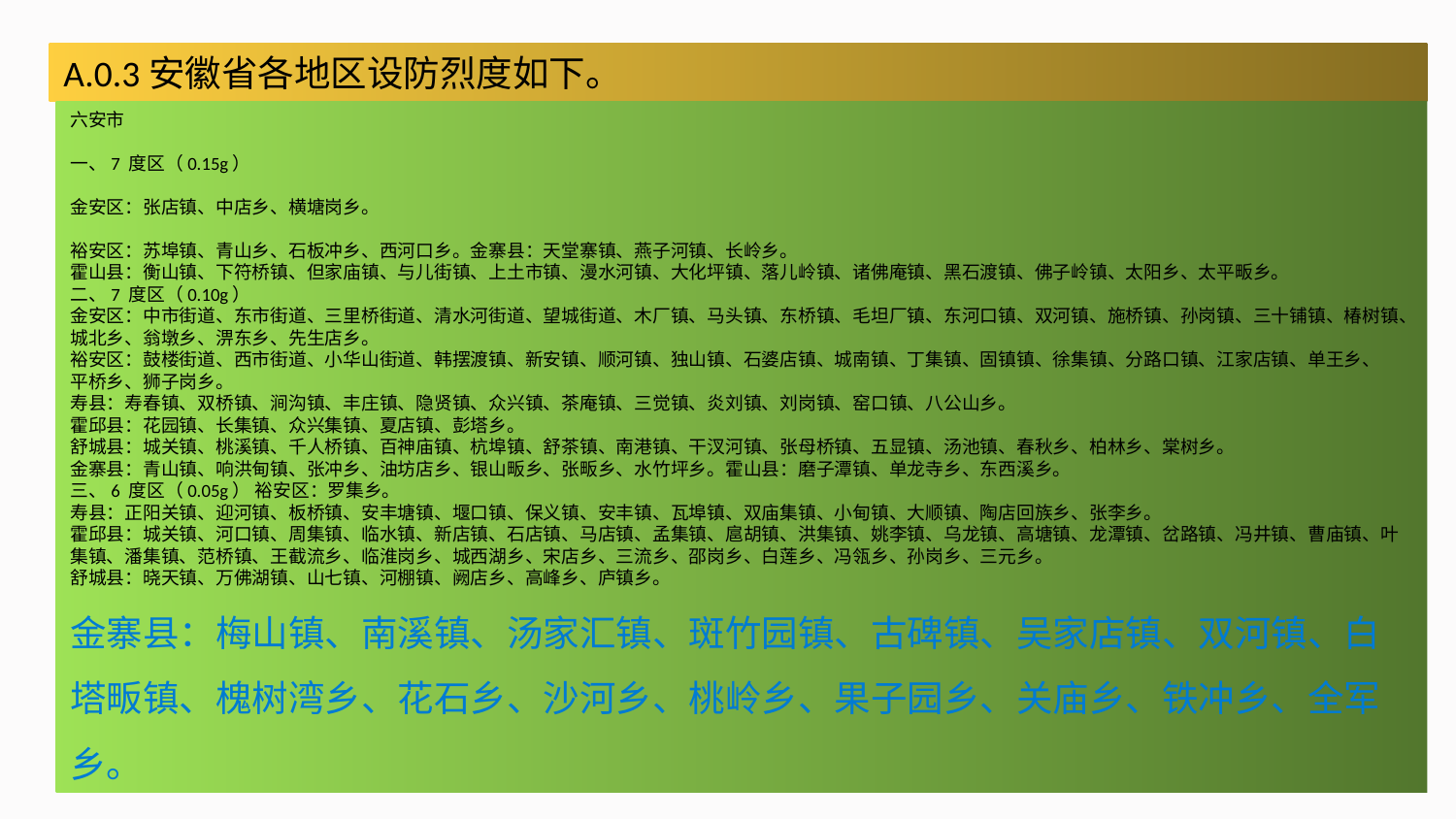

A.0.3安徽省各地区设防烈度如下。
六安市

一、7 度区（0.15g）

金安区：张店镇、中店乡、横塘岗乡。

裕安区：苏埠镇、青山乡、石板冲乡、西河口乡。金寨县：天堂寨镇、燕子河镇、长岭乡。
霍山县：衡山镇、下符桥镇、但家庙镇、与儿街镇、上土市镇、漫水河镇、大化坪镇、落儿岭镇、诸佛庵镇、黑石渡镇、佛子岭镇、太阳乡、太平畈乡。
二、7 度区（0.10g）
金安区：中市街道、东市街道、三里桥街道、清水河街道、望城街道、木厂镇、马头镇、东桥镇、毛坦厂镇、东河口镇、双河镇、施桥镇、孙岗镇、三十铺镇、椿树镇、城北乡、翁墩乡、淠东乡、先生店乡。
裕安区：鼓楼街道、西市街道、小华山街道、韩摆渡镇、新安镇、顺河镇、独山镇、石婆店镇、城南镇、丁集镇、固镇镇、徐集镇、分路口镇、江家店镇、单王乡、
平桥乡、狮子岗乡。
寿县：寿春镇、双桥镇、涧沟镇、丰庄镇、隐贤镇、众兴镇、茶庵镇、三觉镇、炎刘镇、刘岗镇、窑口镇、八公山乡。
霍邱县：花园镇、长集镇、众兴集镇、夏店镇、彭塔乡。
舒城县：城关镇、桃溪镇、千人桥镇、百神庙镇、杭埠镇、舒茶镇、南港镇、干汊河镇、张母桥镇、五显镇、汤池镇、春秋乡、柏林乡、棠树乡。
金寨县：青山镇、响洪甸镇、张冲乡、油坊店乡、银山畈乡、张畈乡、水竹坪乡。霍山县：磨子潭镇、单龙寺乡、东西溪乡。
三、6 度区（0.05g） 裕安区：罗集乡。
寿县：正阳关镇、迎河镇、板桥镇、安丰塘镇、堰口镇、保义镇、安丰镇、瓦埠镇、双庙集镇、小甸镇、大顺镇、陶店回族乡、张李乡。
霍邱县：城关镇、河口镇、周集镇、临水镇、新店镇、石店镇、马店镇、孟集镇、扈胡镇、洪集镇、姚李镇、乌龙镇、高塘镇、龙潭镇、岔路镇、冯井镇、曹庙镇、叶集镇、潘集镇、范桥镇、王截流乡、临淮岗乡、城西湖乡、宋店乡、三流乡、邵岗乡、白莲乡、冯瓴乡、孙岗乡、三元乡。
舒城县：晓天镇、万佛湖镇、山七镇、河棚镇、阙店乡、高峰乡、庐镇乡。
金寨县：梅山镇、南溪镇、汤家汇镇、斑竹园镇、古碑镇、吴家店镇、双河镇、白塔畈镇、槐树湾乡、花石乡、沙河乡、桃岭乡、果子园乡、关庙乡、铁冲乡、全军乡。